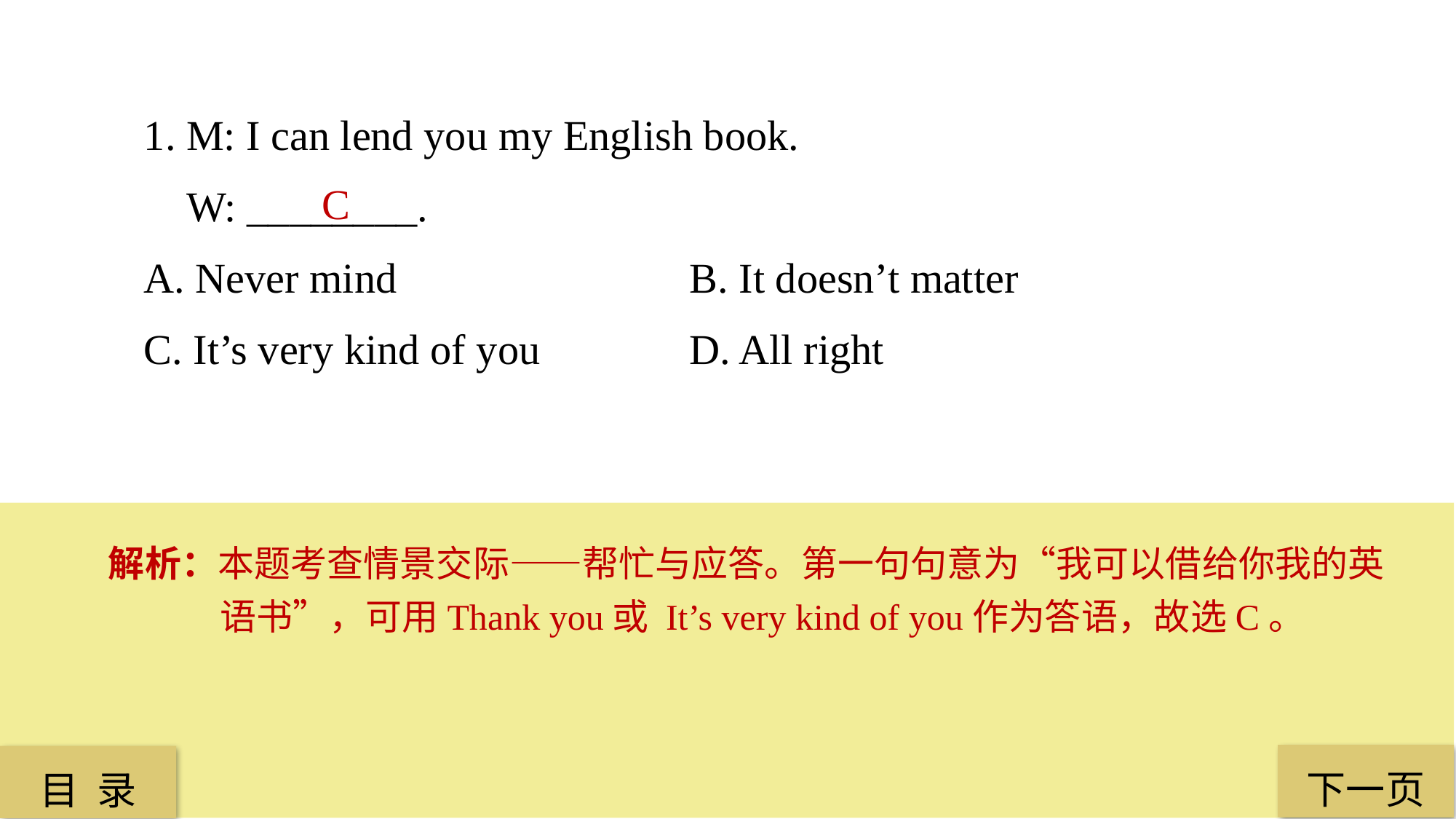

1. M: I can lend you my English book.
    W: ________.
A. Never mind 			B. It doesn’t matter
C. It’s very kind of you 		D. All right
C
解析：本题考查情景交际——帮忙与应答。第一句句意为“我可以借给你我的英语书”，可用Thank you或 It’s very kind of you作为答语，故选C。